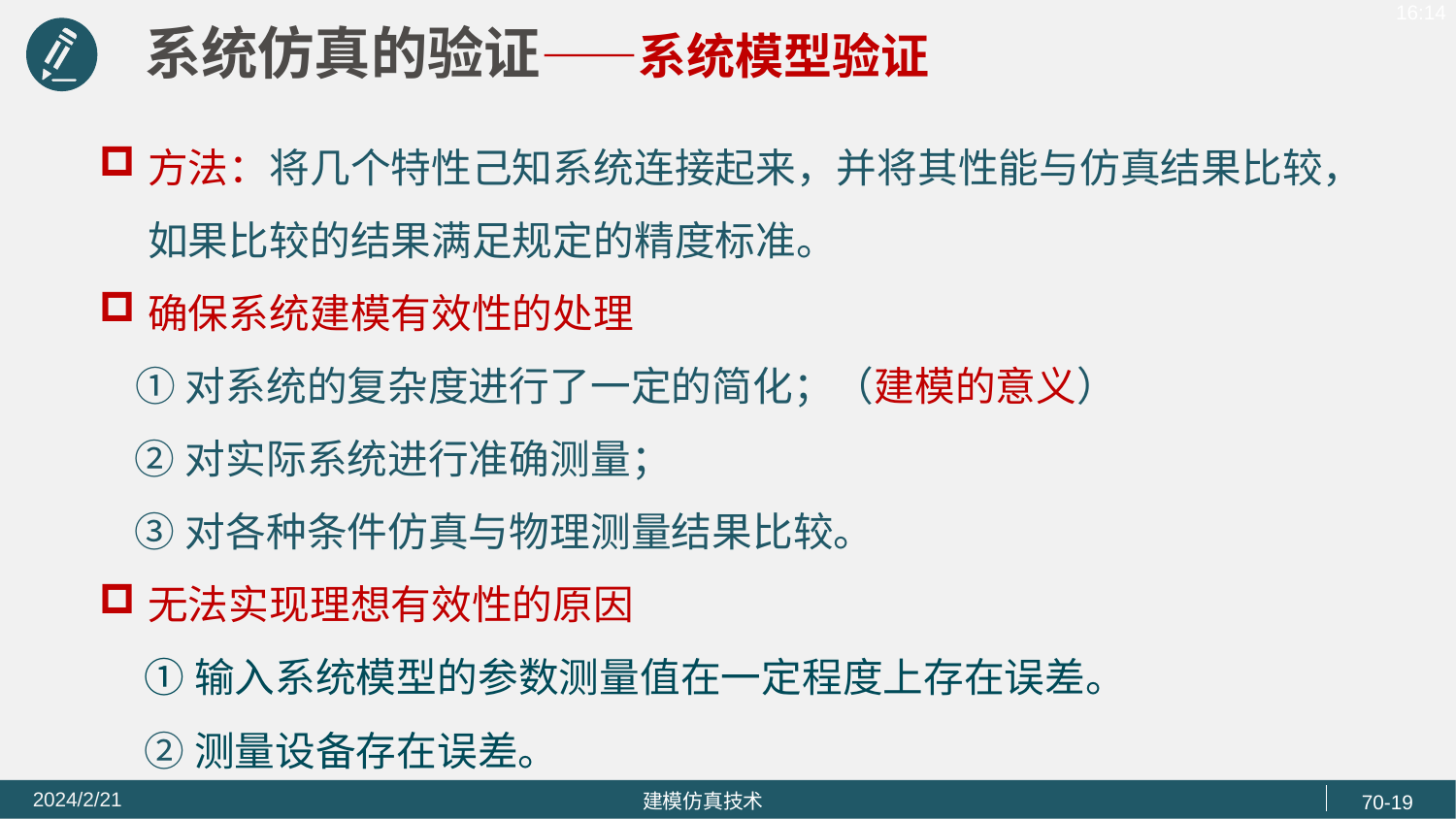

系统仿真的验证——系统模型验证

方法：将几个特性己知系统连接起来，并将其性能与仿真结果比较，如果比较的结果满足规定的精度标准。
确保系统建模有效性的处理
    ①对系统的复杂度进行了一定的简化；（建模的意义）
    ②对实际系统进行准确测量；
    ③对各种条件仿真与物理测量结果比较。
无法实现理想有效性的原因
     ①输入系统模型的参数测量值在一定程度上存在误差。
     ②测量设备存在误差。